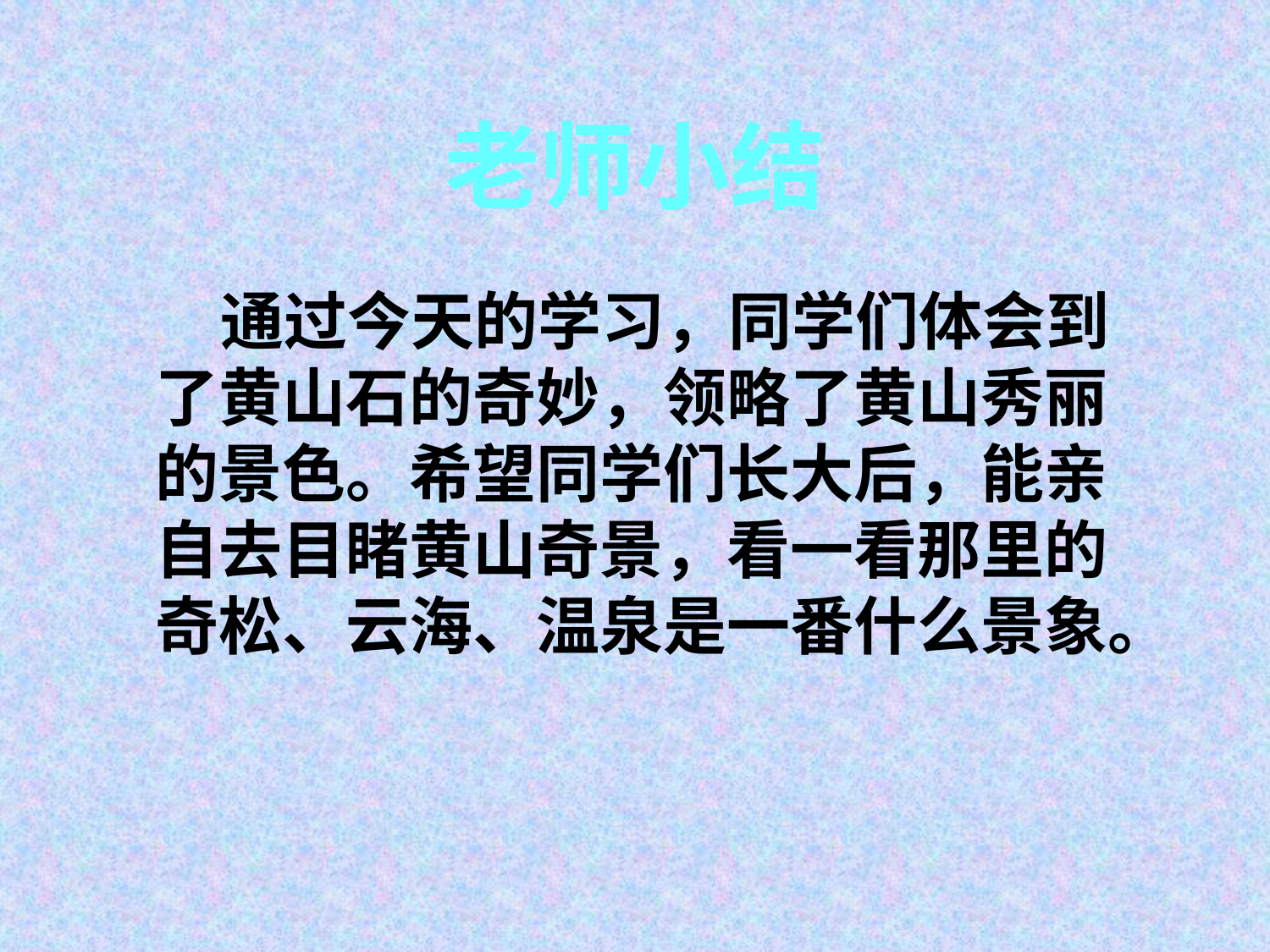

# 老师小结
　　通过今天的学习，同学们体会到了黄山石的奇妙，领略了黄山秀丽的景色。希望同学们长大后，能亲自去目睹黄山奇景，看一看那里的奇松、云海、温泉是一番什么景象。